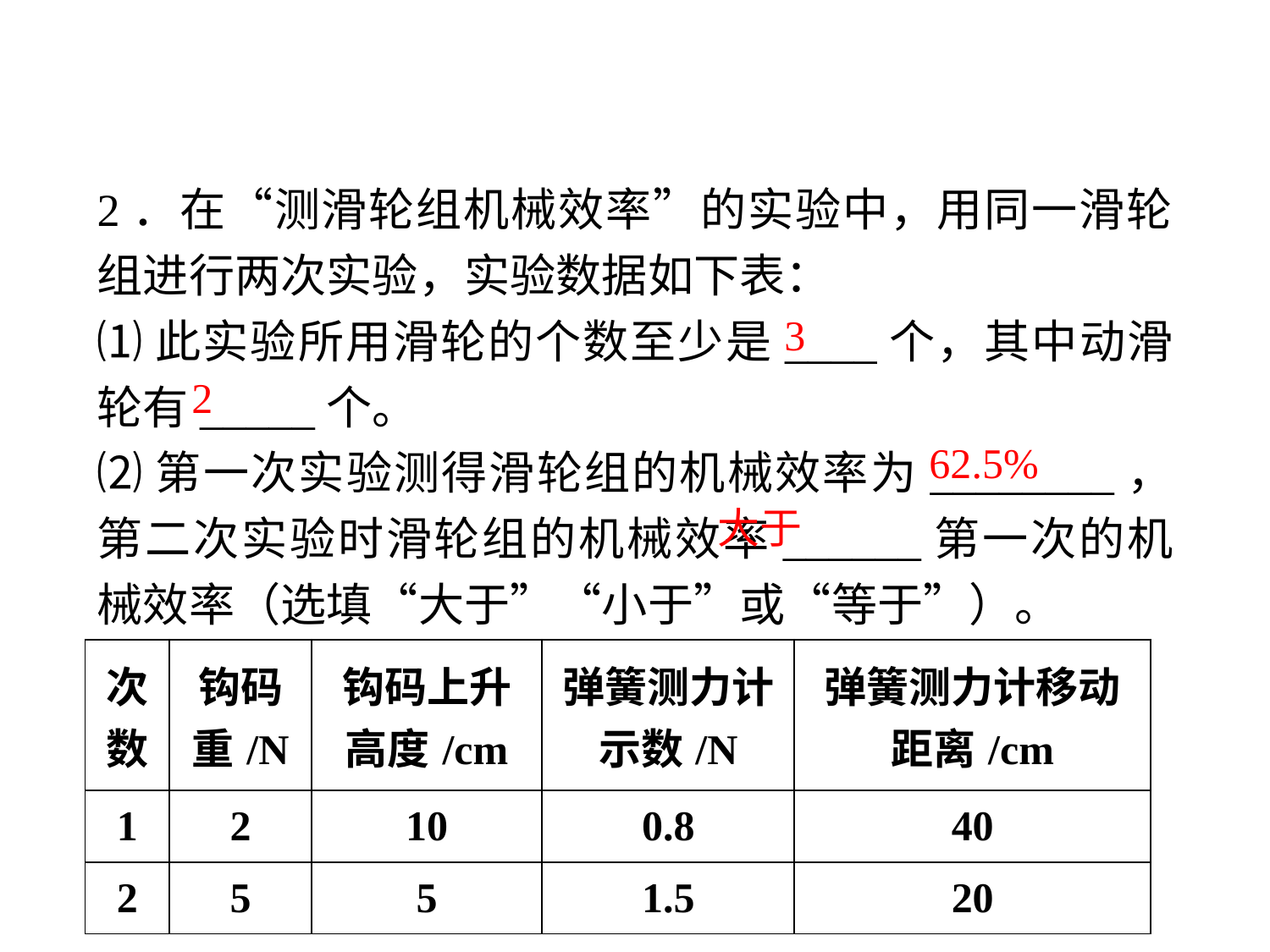

2．在“测滑轮组机械效率”的实验中，用同一滑轮组进行两次实验，实验数据如下表：
⑴此实验所用滑轮的个数至少是____个，其中动滑轮有_____个。
⑵第一次实验测得滑轮组的机械效率为________，第二次实验时滑轮组的机械效率______第一次的机械效率（选填“大于”“小于”或“等于”）。
3
2
62.5%
大于
| 次数 | 钩码重/N | 钩码上升高度/cm | 弹簧测力计示数/N | 弹簧测力计移动距离/cm |
| --- | --- | --- | --- | --- |
| 1 | 2 | 10 | 0.8 | 40 |
| 2 | 5 | 5 | 1.5 | 20 |